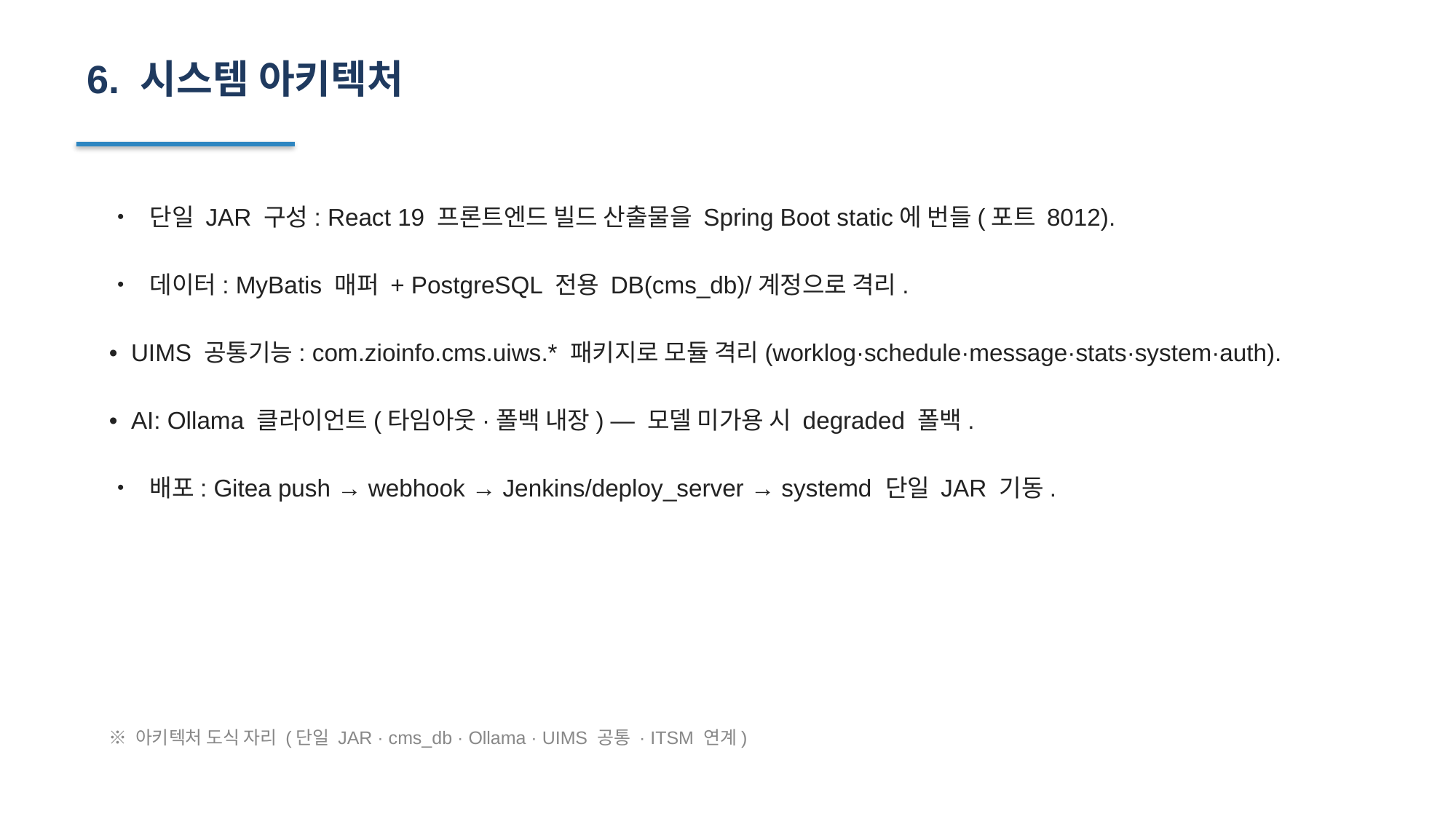

6. 시스템 아키텍처

•  단일 JAR 구성: React 19 프론트엔드 빌드 산출물을 Spring Boot static에 번들(포트 8012).
•  데이터: MyBatis 매퍼 + PostgreSQL 전용 DB(cms_db)/계정으로 격리.
•  UIMS 공통기능: com.zioinfo.cms.uiws.* 패키지로 모듈 격리(worklog·schedule·message·stats·system·auth).
•  AI: Ollama 클라이언트(타임아웃·폴백 내장) — 모델 미가용 시 degraded 폴백.
•  배포: Gitea push → webhook → Jenkins/deploy_server → systemd 단일 JAR 기동.
※ 아키텍처 도식 자리 (단일 JAR · cms_db · Ollama · UIMS 공통 · ITSM 연계)